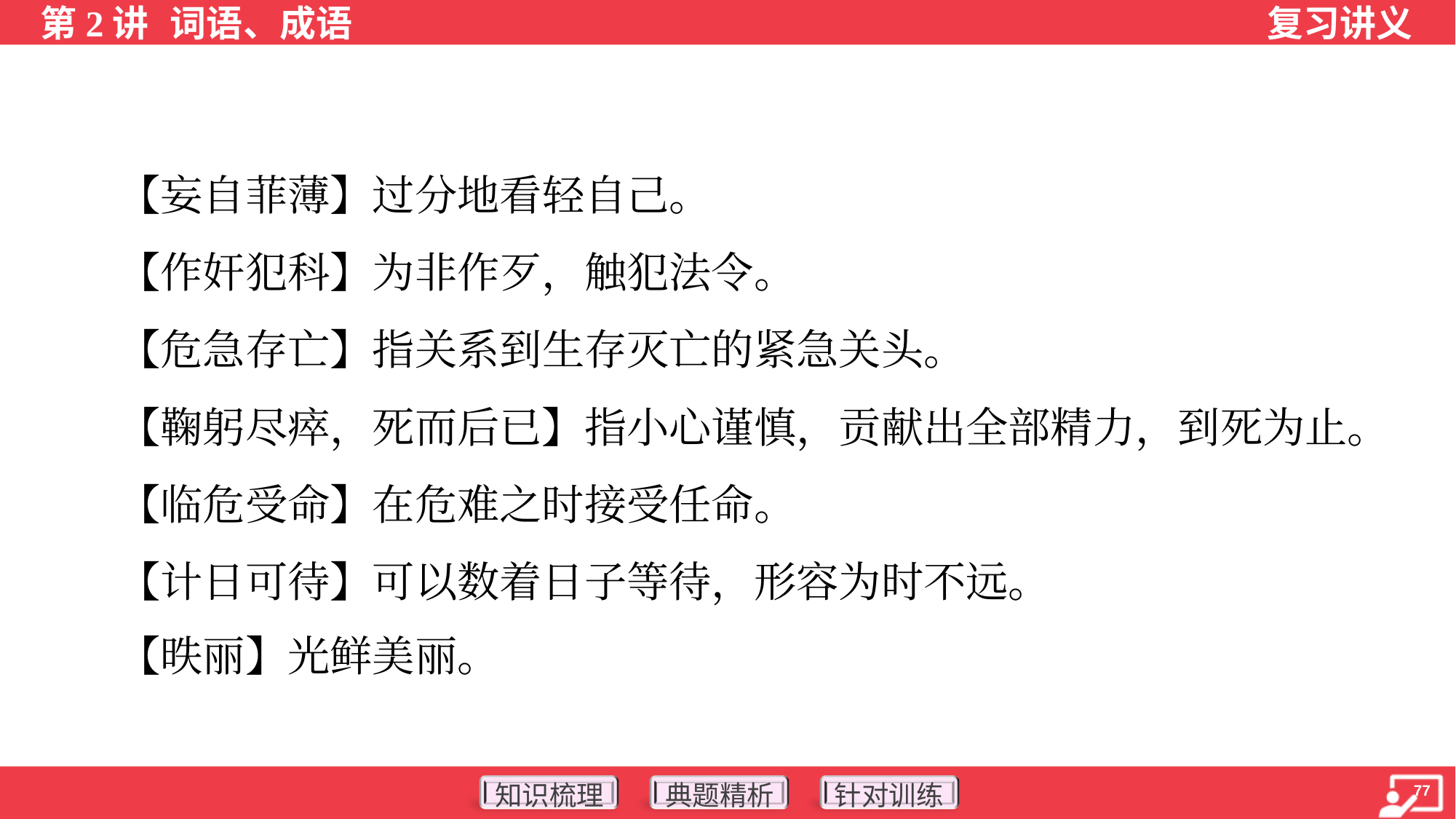

【妄自菲薄】过分地看轻自己。
    【作奸犯科】为非作歹，触犯法令。
    【危急存亡】指关系到生存灭亡的紧急关头。
    【鞠躬尽瘁，死而后已】指小心谨慎，贡献出全部精力，到死为止。
    【临危受命】在危难之时接受任命。
    【计日可待】可以数着日子等待，形容为时不远。
    【昳丽】光鲜美丽。